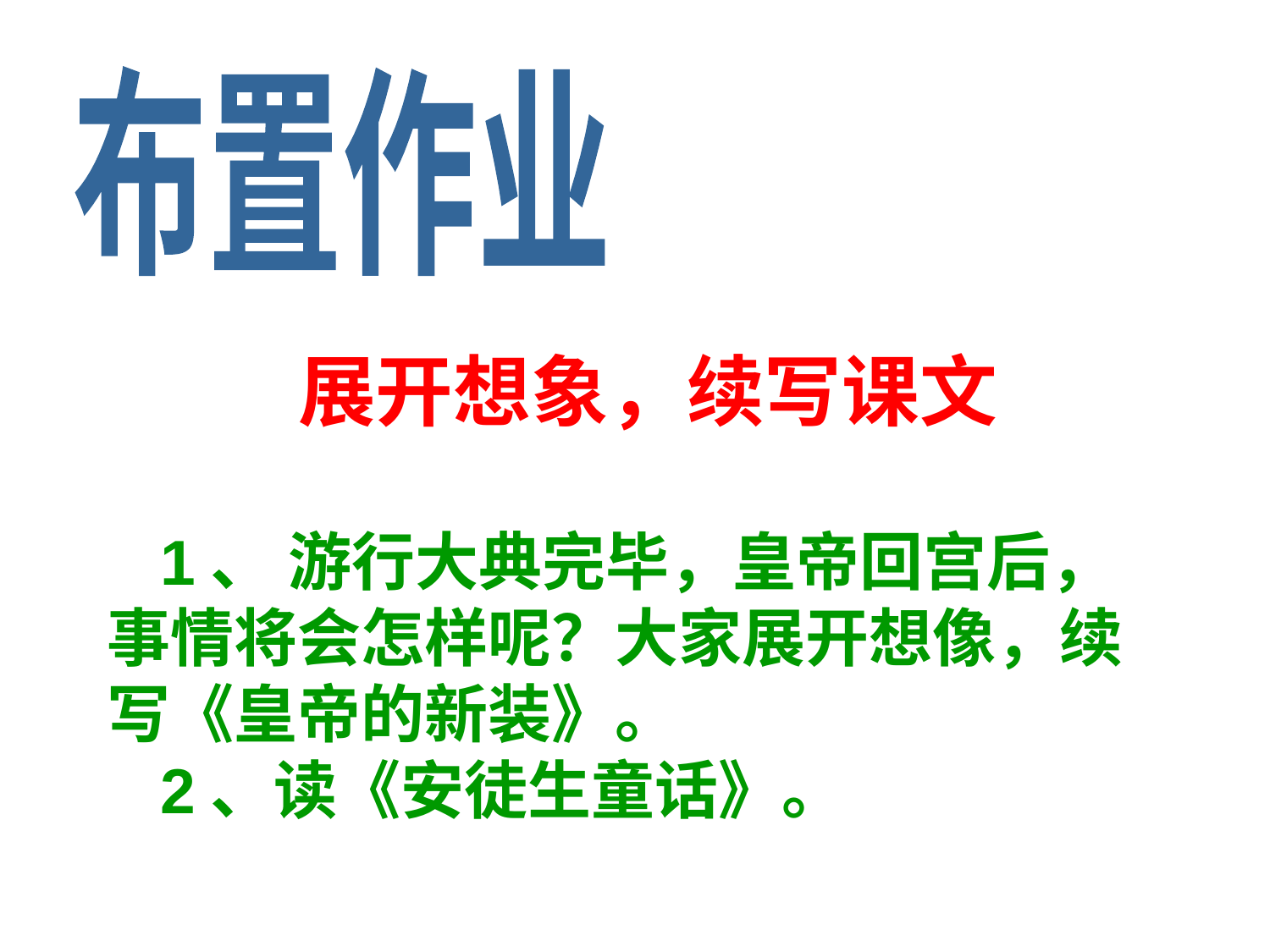

布置作业
展开想象，续写课文
   1、 游行大典完毕，皇帝回宫后，事情将会怎样呢？大家展开想像，续写《皇帝的新装》。
   2、读《安徒生童话》。